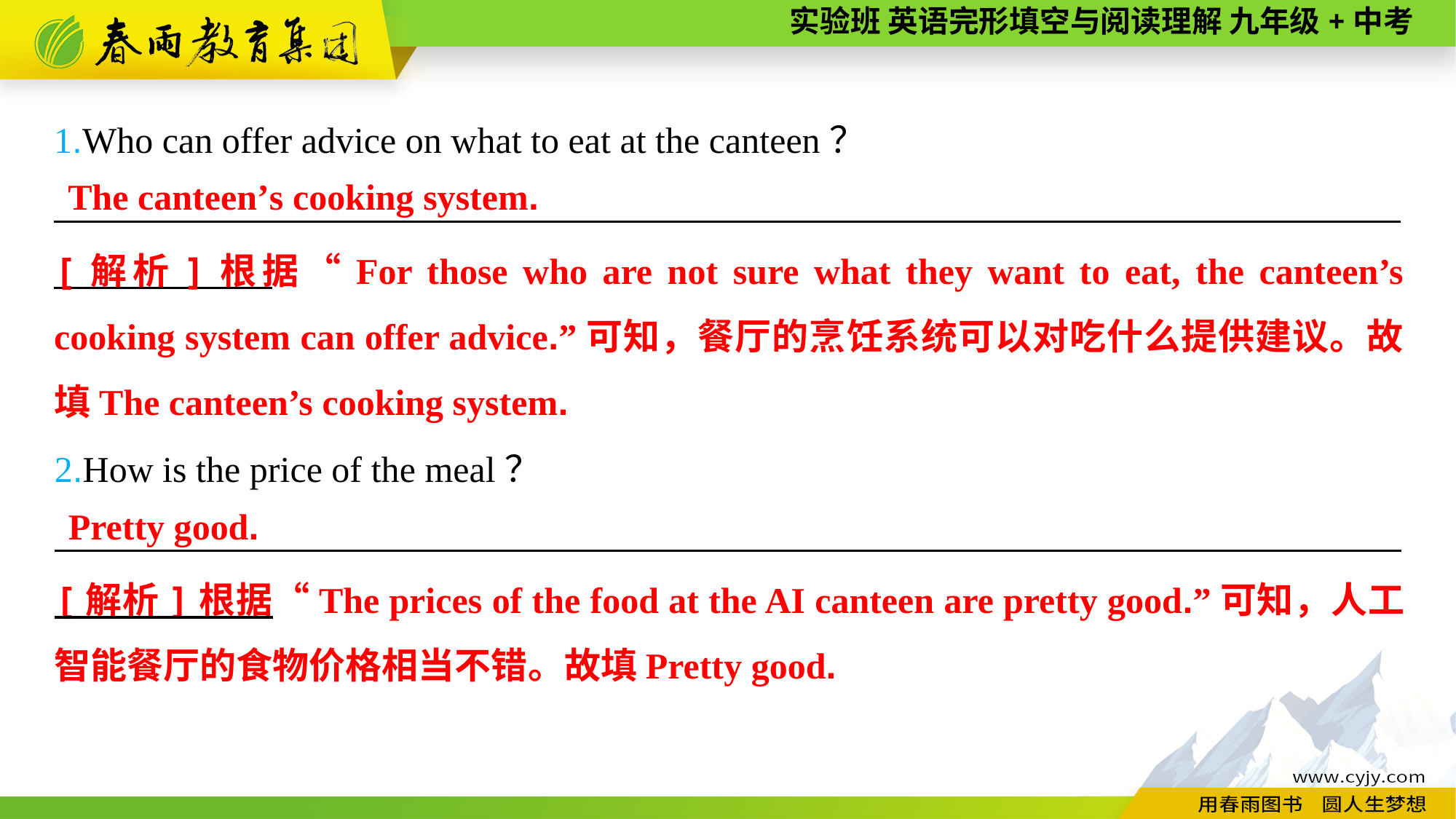

1.Who can offer advice on what to eat at the canteen？
__________________________________________________________________________
The canteen’s cooking system.
[解析]根据“For those who are not sure what they want to eat, the canteen’s cooking system can offer advice.”可知，餐厅的烹饪系统可以对吃什么提供建议。故填The canteen’s cooking system.
2.How is the price of the meal？
__________________________________________________________________________
Pretty good.
[解析]根据“The prices of the food at the AI canteen are pretty good.”可知，人工智能餐厅的食物价格相当不错。故填Pretty good.